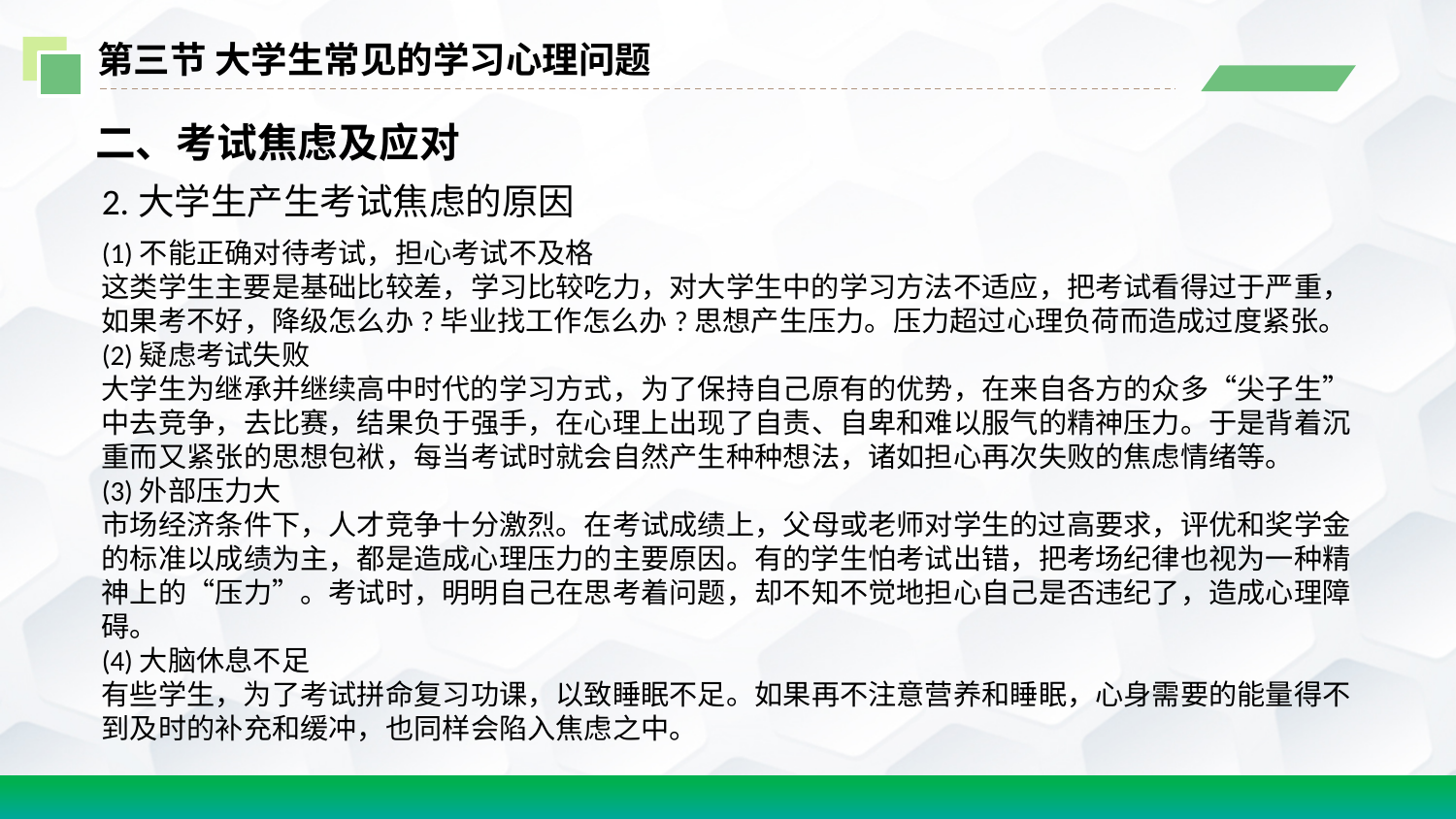

第三节 大学生常见的学习心理问题
二、考试焦虑及应对
2.大学生产生考试焦虑的原因
(1)不能正确对待考试，担心考试不及格
这类学生主要是基础比较差，学习比较吃力，对大学生中的学习方法不适应，把考试看得过于严重，如果考不好，降级怎么办?毕业找工作怎么办?思想产生压力。压力超过心理负荷而造成过度紧张。
(2)疑虑考试失败
大学生为继承并继续高中时代的学习方式，为了保持自己原有的优势，在来自各方的众多“尖子生”中去竞争，去比赛，结果负于强手，在心理上出现了自责、自卑和难以服气的精神压力。于是背着沉重而又紧张的思想包袱，每当考试时就会自然产生种种想法，诸如担心再次失败的焦虑情绪等。
(3)外部压力大
市场经济条件下，人才竞争十分激烈。在考试成绩上，父母或老师对学生的过高要求，评优和奖学金的标准以成绩为主，都是造成心理压力的主要原因。有的学生怕考试出错，把考场纪律也视为一种精神上的“压力”。考试时，明明自己在思考着问题，却不知不觉地担心自己是否违纪了，造成心理障碍。
(4)大脑休息不足
有些学生，为了考试拼命复习功课，以致睡眠不足。如果再不注意营养和睡眠，心身需要的能量得不到及时的补充和缓冲，也同样会陷入焦虑之中。